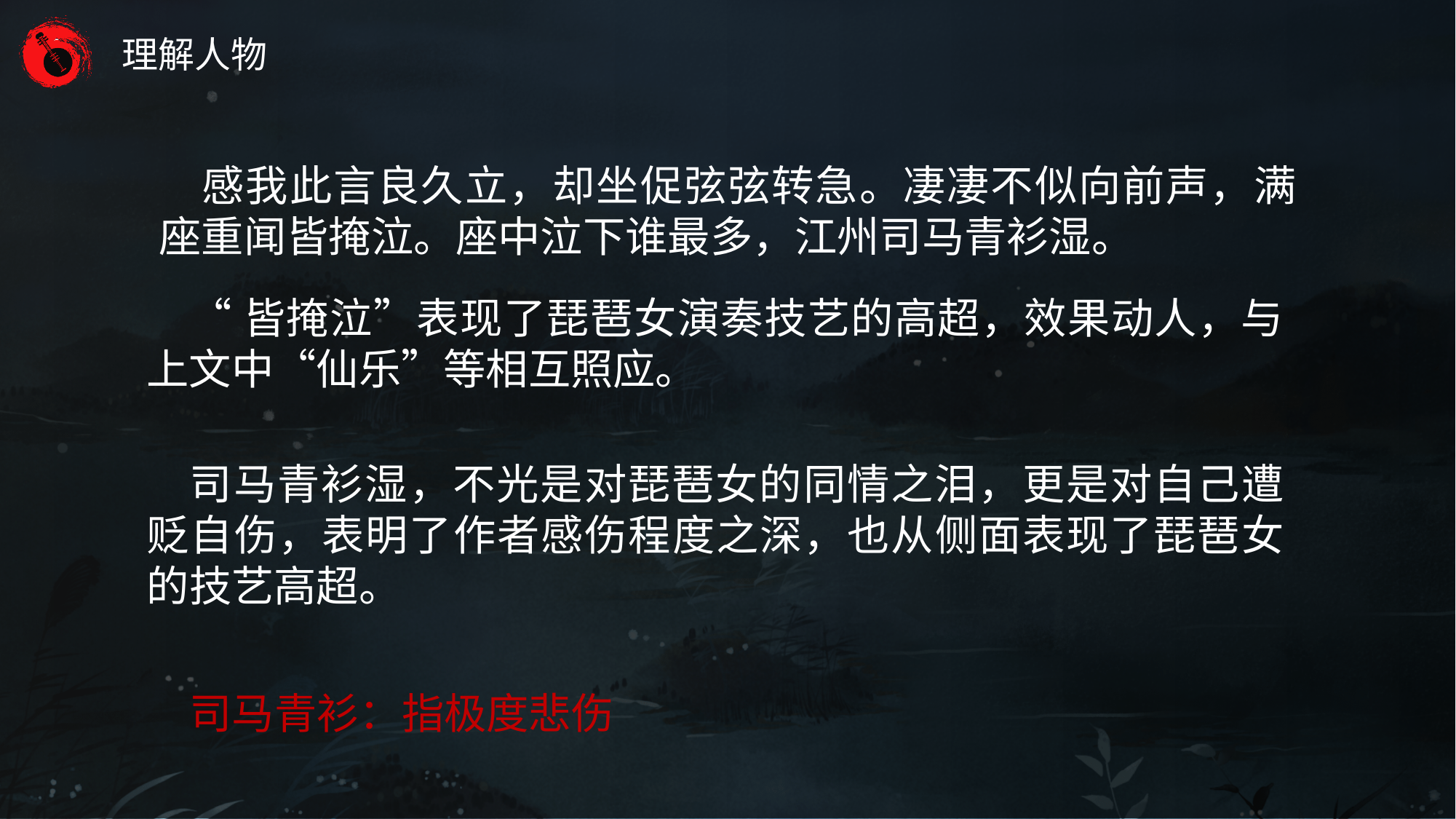

感我此言良久立，却坐促弦弦转急。凄凄不似向前声，满座重闻皆掩泣。座中泣下谁最多，江州司马青衫湿。
“皆掩泣”表现了琵琶女演奏技艺的高超，效果动人，与上文中“仙乐”等相互照应。
司马青衫湿，不光是对琵琶女的同情之泪，更是对自己遭贬自伤，表明了作者感伤程度之深，也从侧面表现了琵琶女的技艺高超。
司马青衫：指极度悲伤